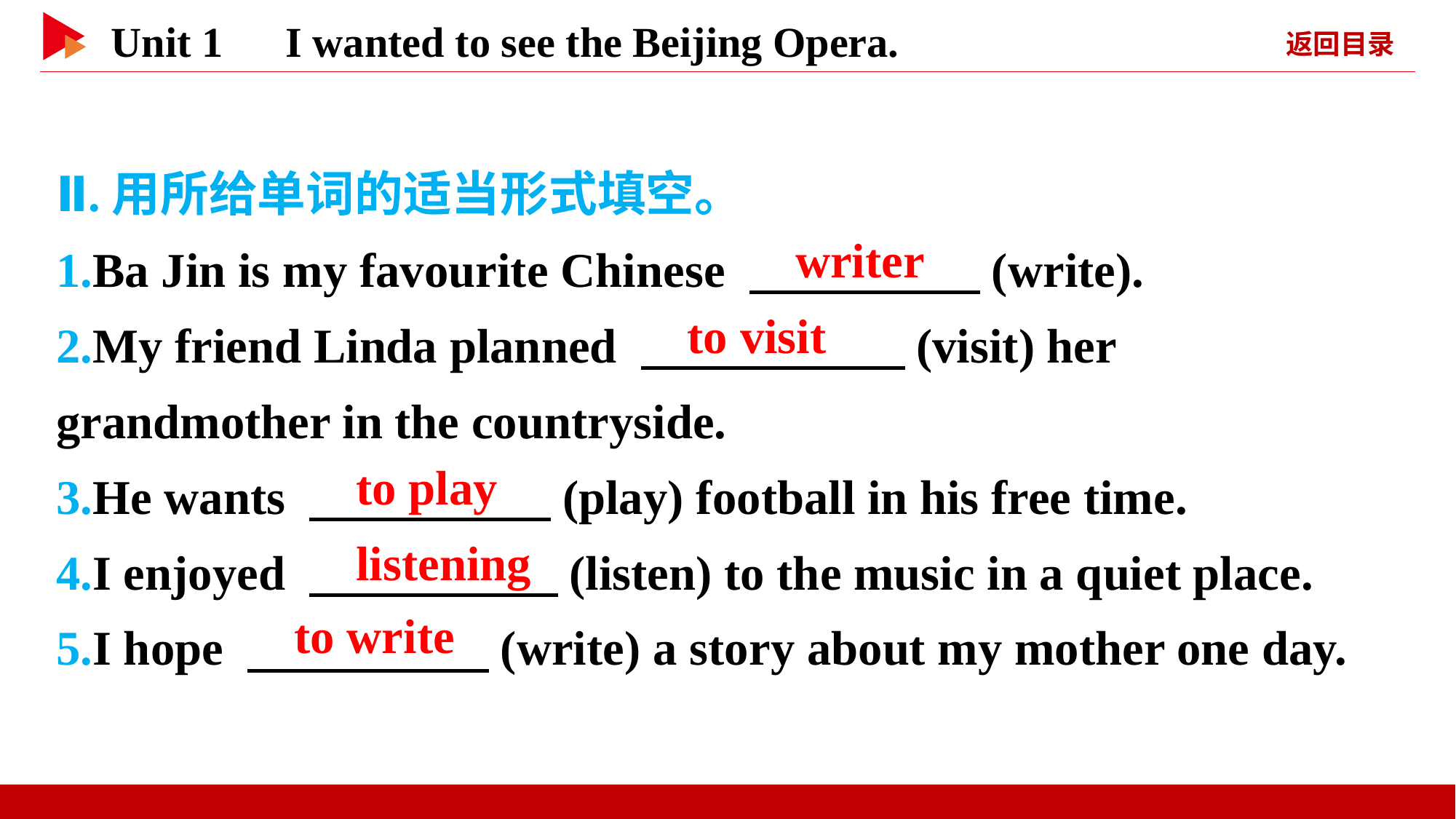

Ⅱ.用所给单词的适当形式填空。
1.Ba Jin is my favourite Chinese 　            　(write).
2.My friend Linda planned 　               　(visit) her grandmother in the countryside.
3.He wants 　             　(play) football in his free time.
4.I enjoyed 　                  (listen) to the music in a quiet place.
5.I hope 　             　(write) a story about my mother one day.
　writer
　to visit
　to play
　listening
　to write